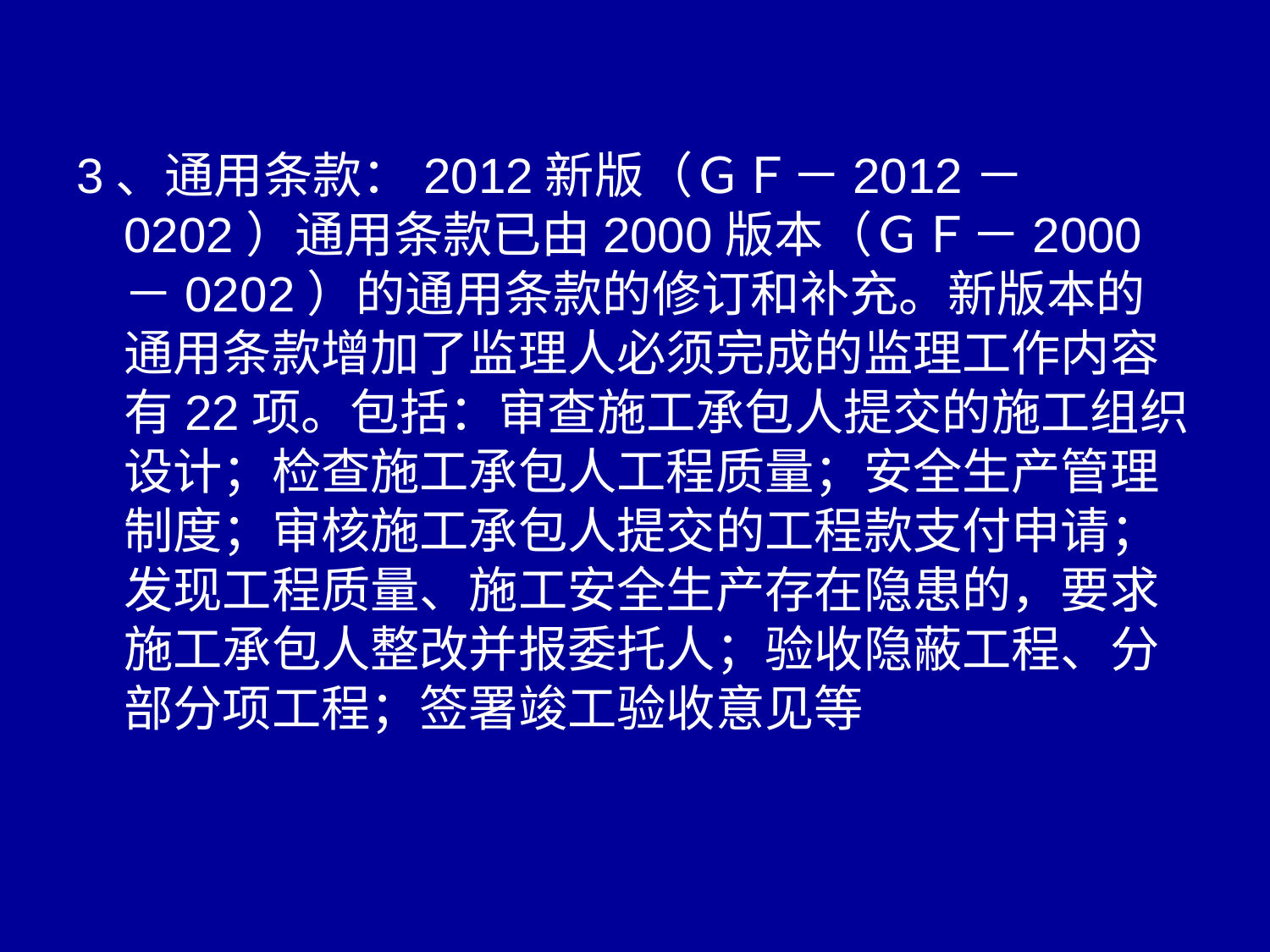

3、通用条款：2012新版（ＧＦ－2012－0202）通用条款已由2000版本（ＧＦ－2000－0202）的通用条款的修订和补充。新版本的通用条款增加了监理人必须完成的监理工作内容有22项。包括：审查施工承包人提交的施工组织设计；检查施工承包人工程质量；安全生产管理制度；审核施工承包人提交的工程款支付申请；发现工程质量、施工安全生产存在隐患的，要求施工承包人整改并报委托人；验收隐蔽工程、分部分项工程；签署竣工验收意见等